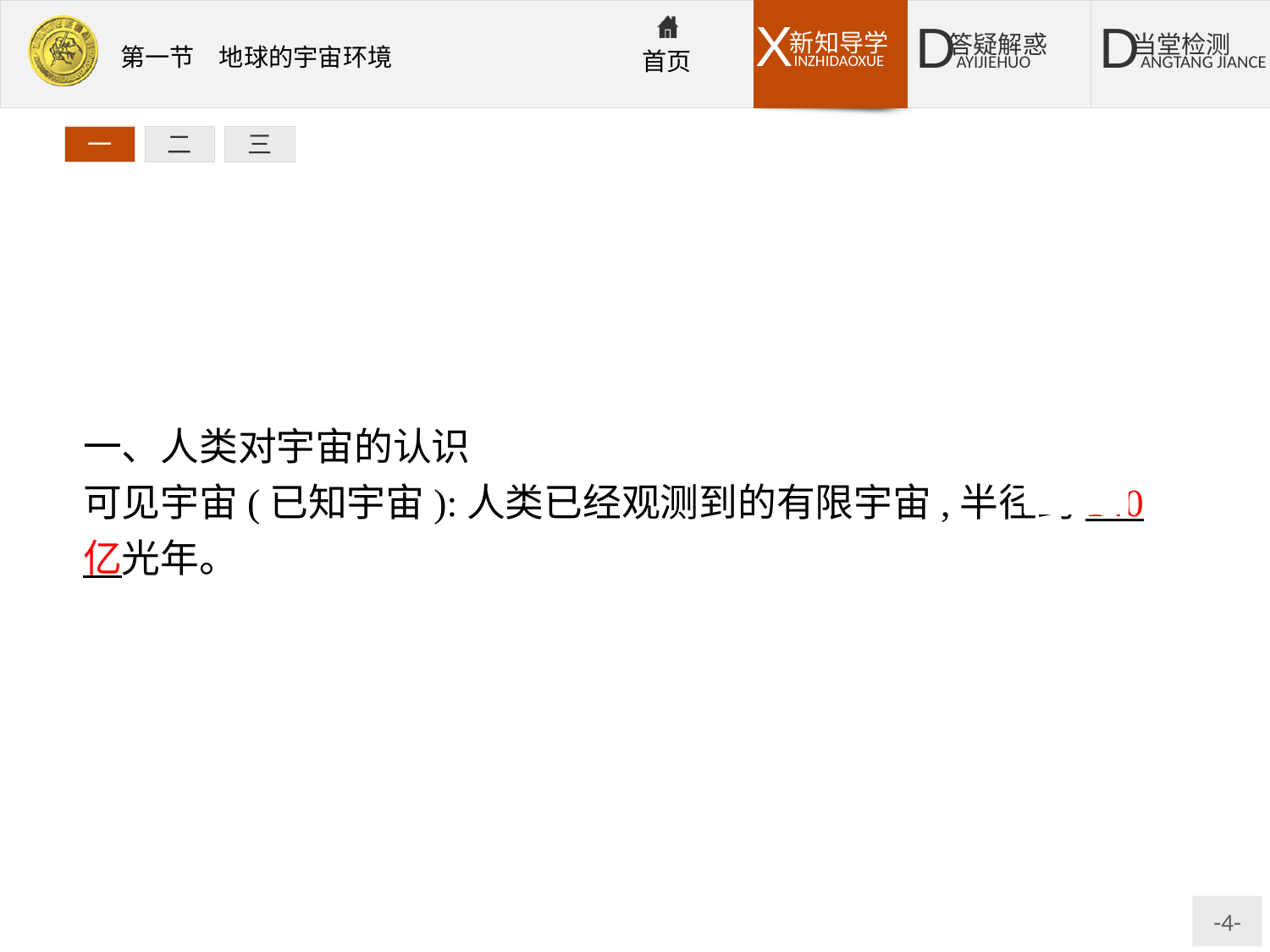

一
二
三
一、人类对宇宙的认识
可见宇宙(已知宇宙):人类已经观测到的有限宇宙,半径约140亿光年。